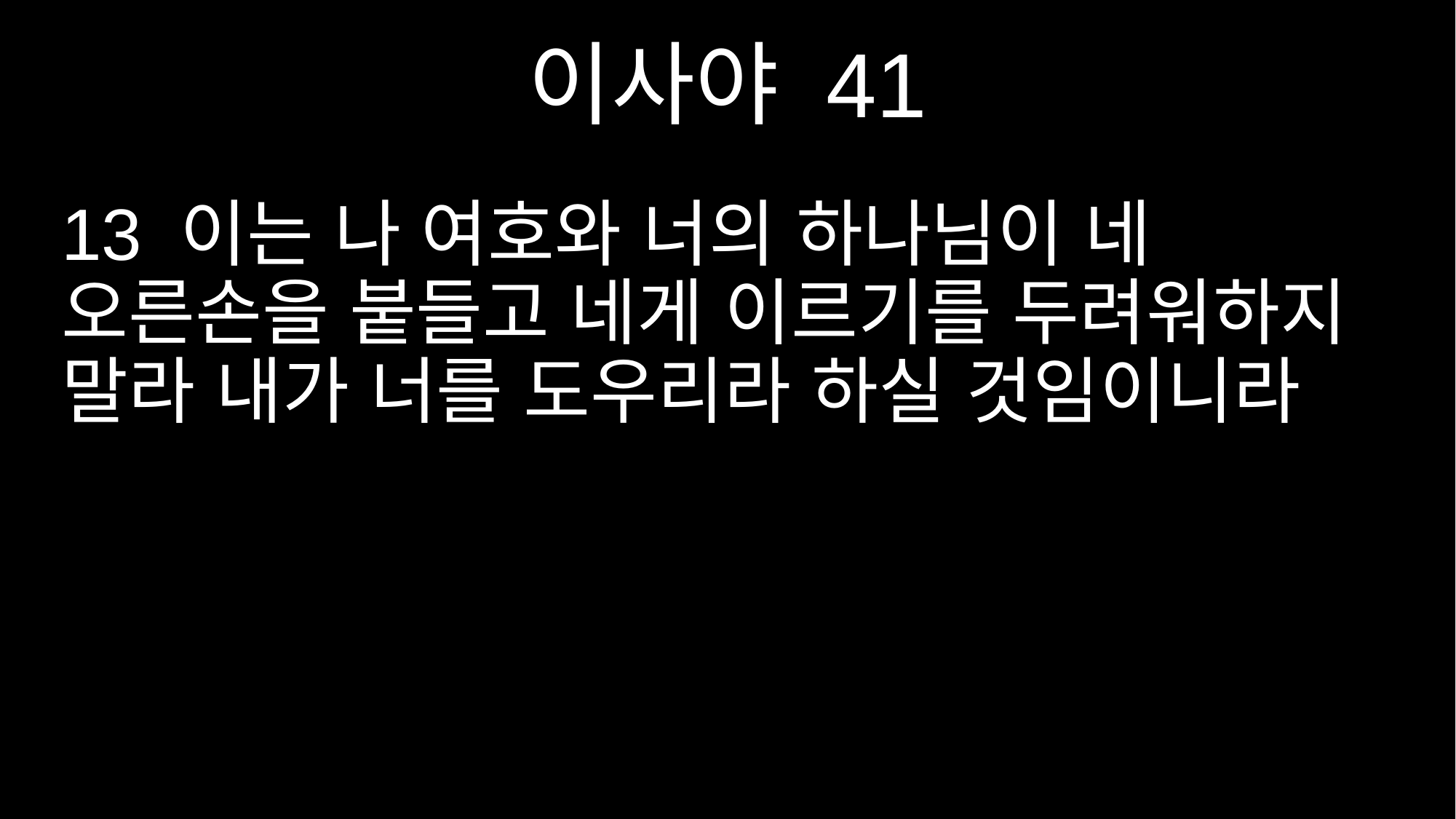

이사야 41
13 이는 나 여호와 너의 하나님이 네 오른손을 붙들고 네게 이르기를 두려워하지 말라 내가 너를 도우리라 하실 것임이니라